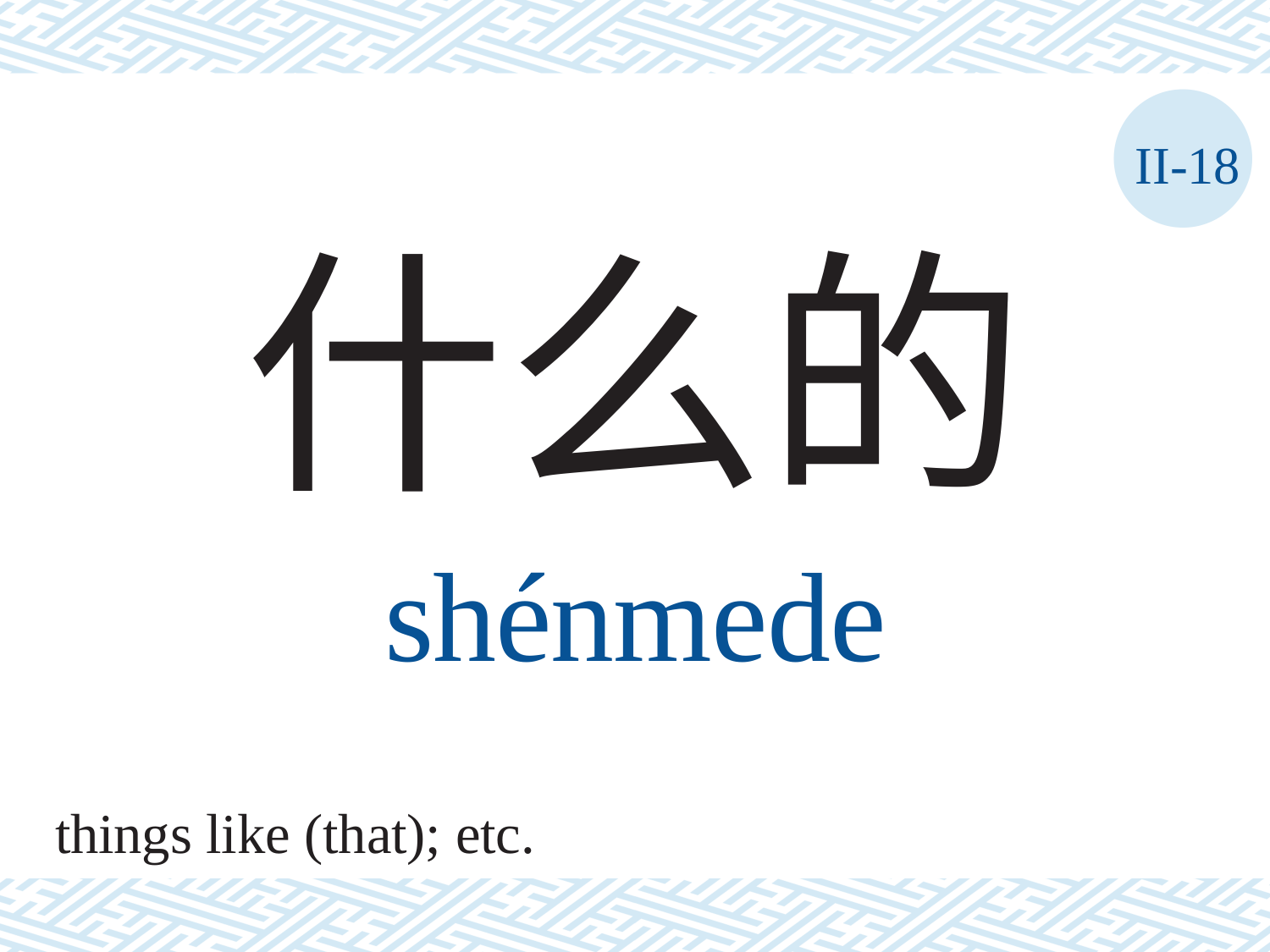

II-18
什么的
shénmede
things like (that); etc.